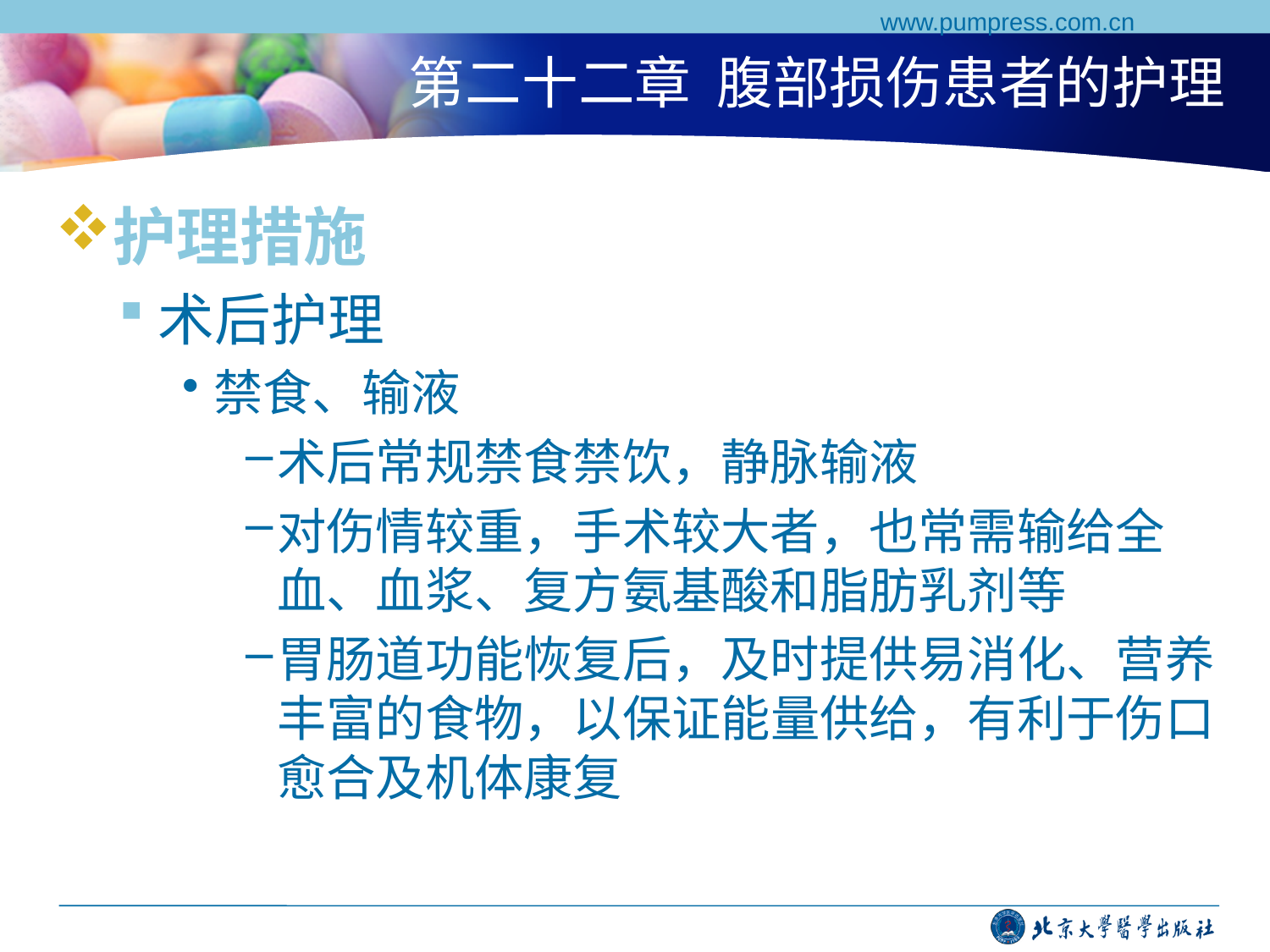

www.pumpress.com.cn
# 第二十二章  腹部损伤患者的护理
护理措施
术后护理
禁食、输液
术后常规禁食禁饮，静脉输液
对伤情较重，手术较大者，也常需输给全血、血浆、复方氨基酸和脂肪乳剂等
胃肠道功能恢复后，及时提供易消化、营养丰富的食物，以保证能量供给，有利于伤口愈合及机体康复